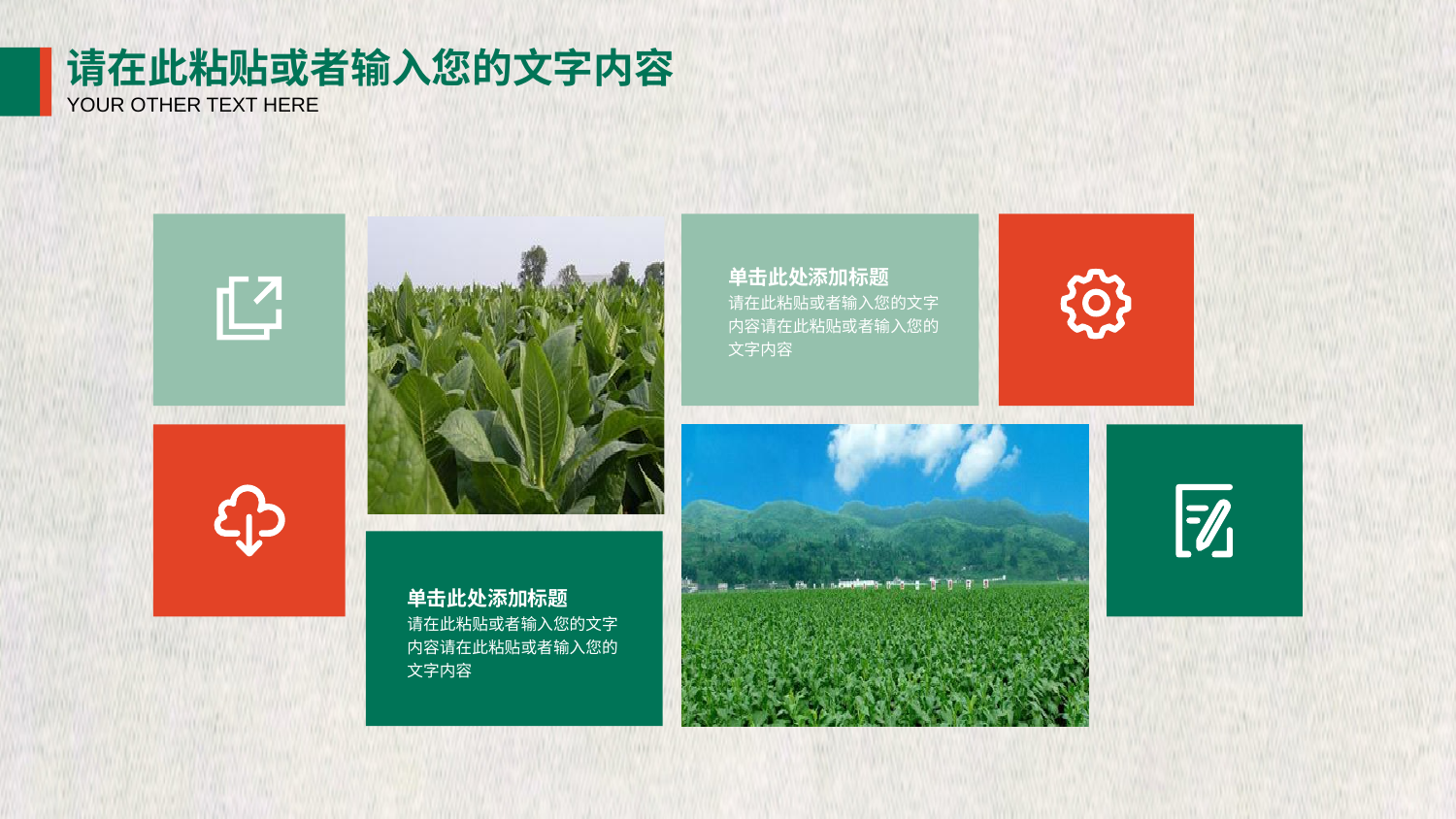

请在此粘贴或者输入您的文字内容

YOUR OTHER TEXT HERE

单击此处添加标题
请在此粘贴或者输入您的文字内容请在此粘贴或者输入您的文字内容

单击此处添加标题
请在此粘贴或者输入您的文字内容请在此粘贴或者输入您的文字内容